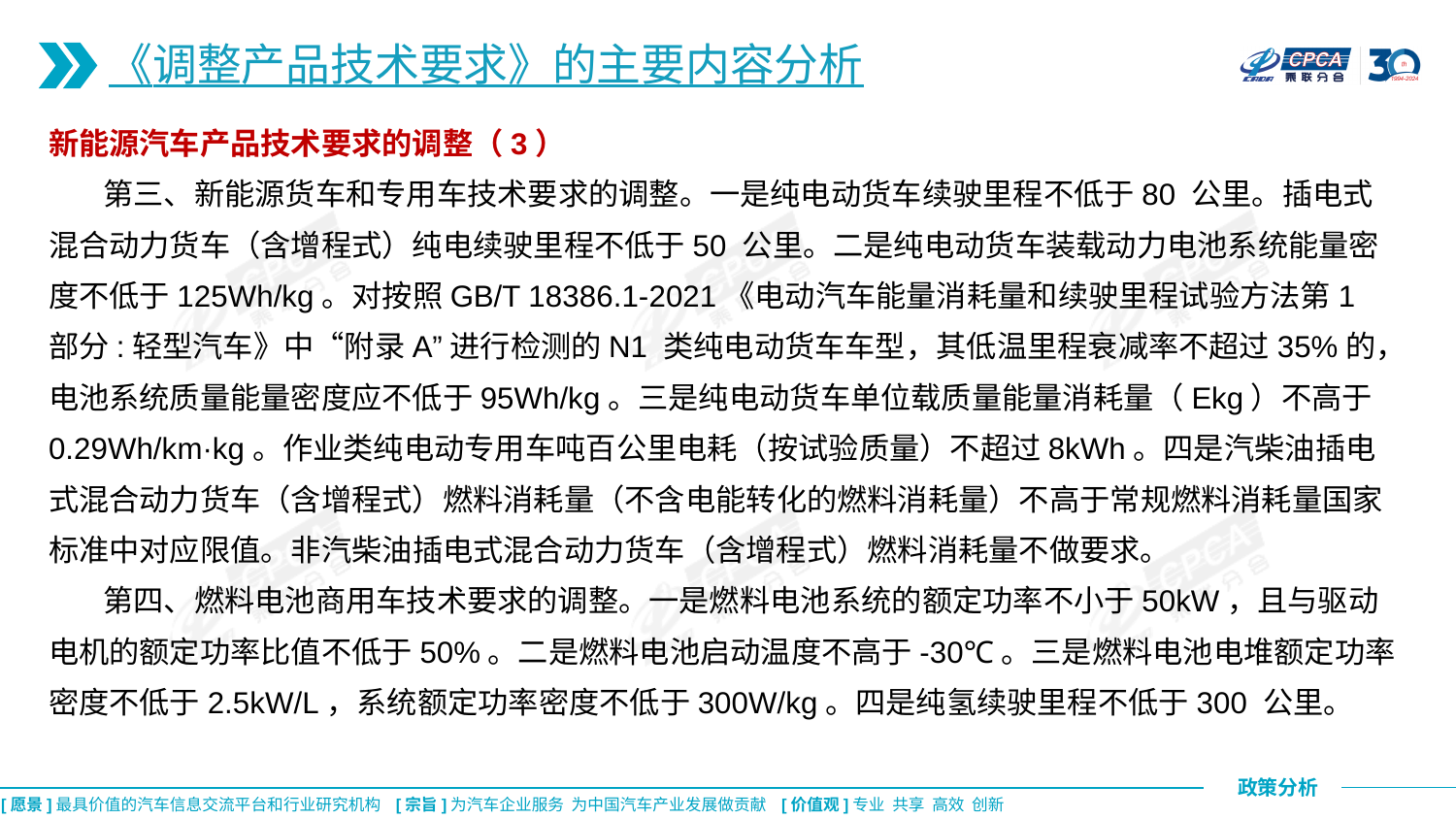

《调整产品技术要求》的主要内容分析
新能源汽车产品技术要求的调整（3）
       第三、新能源货车和专用车技术要求的调整。一是纯电动货车续驶里程不低于80 公里。插电式混合动力货车（含增程式）纯电续驶里程不低于50 公里。二是纯电动货车装载动力电池系统能量密度不低于125Wh/kg。对按照GB/T 18386.1-2021《电动汽车能量消耗量和续驶里程试验方法第1 部分:轻型汽车》中“附录A”进行检测的N1 类纯电动货车车型，其低温里程衰减率不超过35%的，电池系统质量能量密度应不低于95Wh/kg。三是纯电动货车单位载质量能量消耗量（Ekg）不高于0.29Wh/km·kg。作业类纯电动专用车吨百公里电耗（按试验质量）不超过8kWh。四是汽柴油插电式混合动力货车（含增程式）燃料消耗量（不含电能转化的燃料消耗量）不高于常规燃料消耗量国家标准中对应限值。非汽柴油插电式混合动力货车（含增程式）燃料消耗量不做要求。
       第四、燃料电池商用车技术要求的调整。一是燃料电池系统的额定功率不小于50kW，且与驱动电机的额定功率比值不低于50%。二是燃料电池启动温度不高于-30℃。三是燃料电池电堆额定功率密度不低于2.5kW/L，系统额定功率密度不低于300W/kg。四是纯氢续驶里程不低于300 公里。